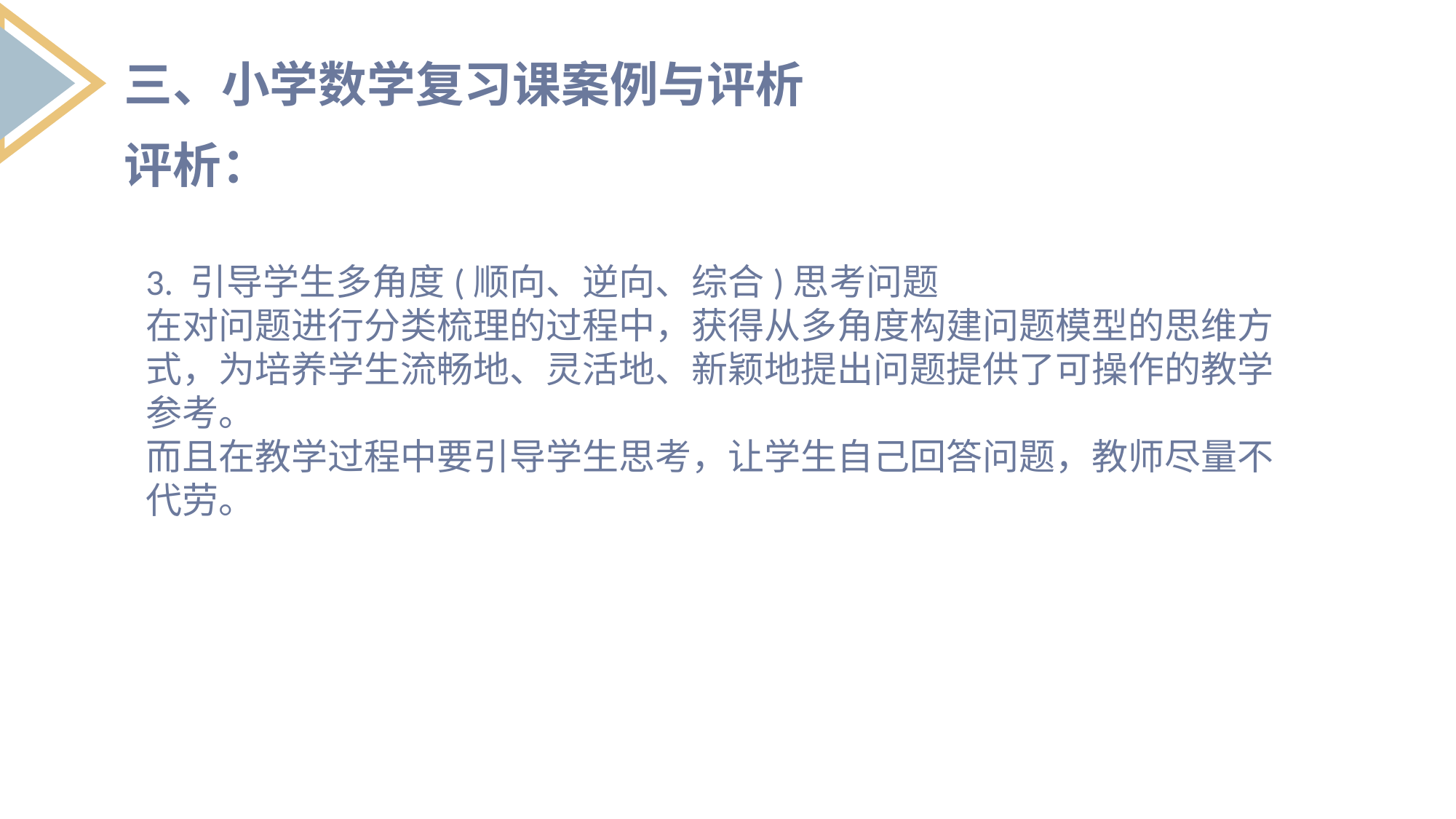

三、小学数学复习课案例与评析
评析：

3. 引导学生多角度(顺向、逆向、综合)思考问题
在对问题进行分类梳理的过程中，获得从多角度构建问题模型的思维方式，为培养学生流畅地、灵活地、新颖地提出问题提供了可操作的教学参考。
而且在教学过程中要引导学生思考，让学生自己回答问题，教师尽量不代劳。